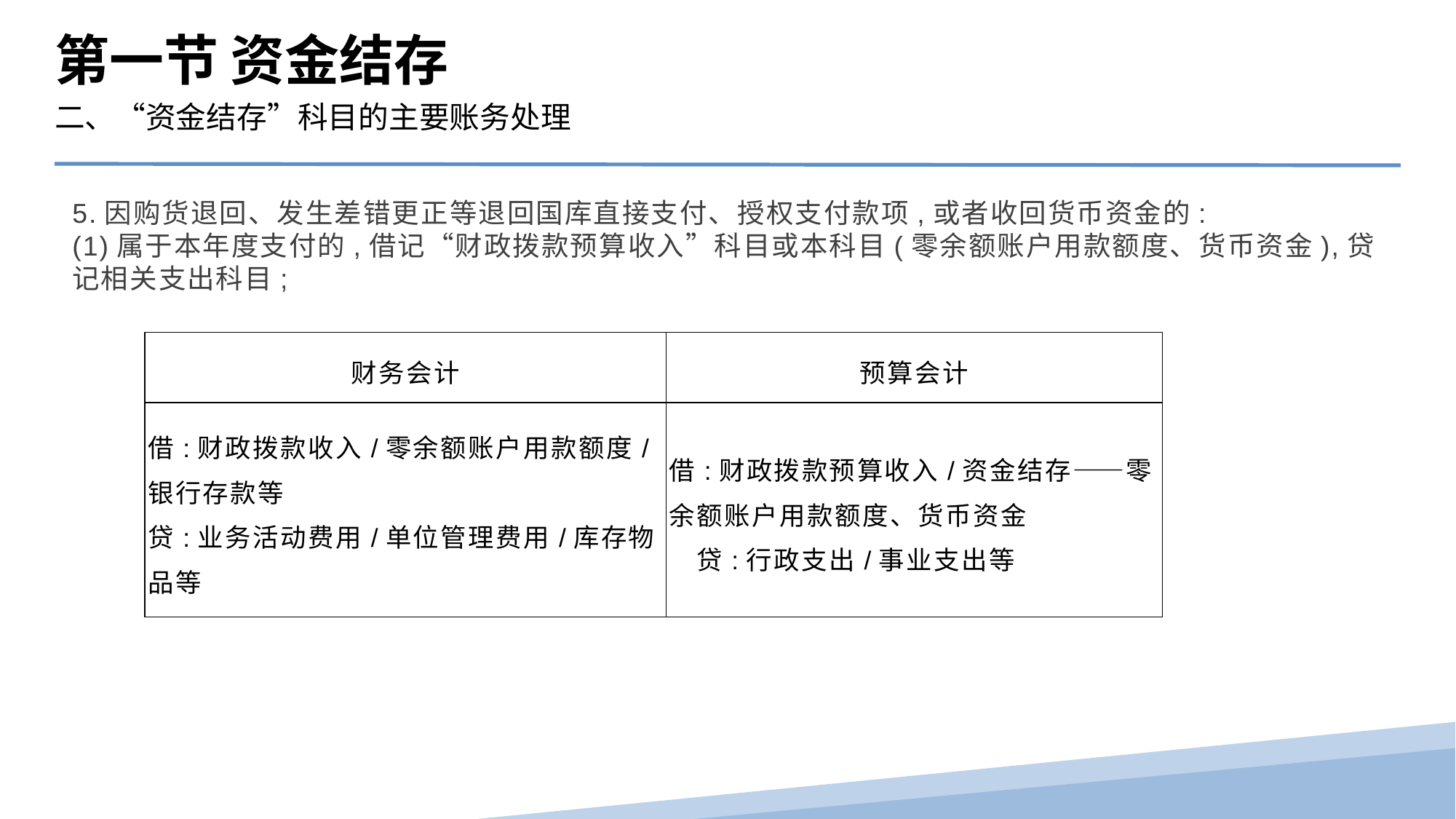

第一节 资金结存
二、“资金结存”科目的主要账务处理
5.因购货退回、发生差错更正等退回国库直接支付、授权支付款项,或者收回货币资金的:
(1)属于本年度支付的,借记“财政拨款预算收入”科目或本科目(零余额账户用款额度、货币资金),贷记相关支出科目;

| 财务会计 | 预算会计 |
| --- | --- |
| 借:财政拨款收入/零余额账户用款额度/ 银行存款等 贷:业务活动费用/单位管理费用/库存物品等 | 借:财政拨款预算收入/资金结存——零余额账户用款额度、货币资金 贷:行政支出/事业支出等 |